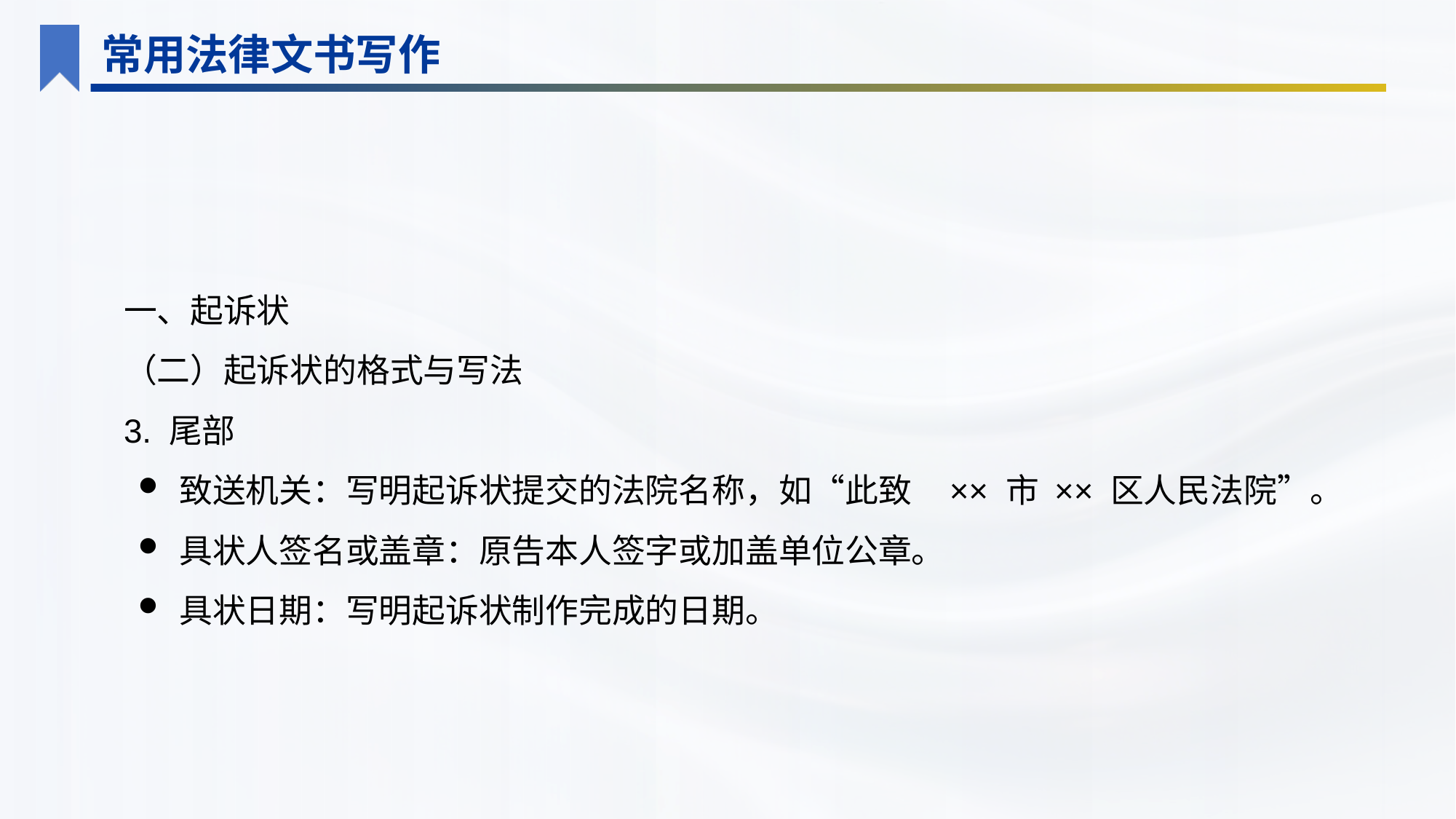

常用法律文书写作
一、起诉状
（二）起诉状的格式与写法
3. 尾部
致送机关：写明起诉状提交的法院名称，如“此致    ×× 市 ×× 区人民法院”。
具状人签名或盖章：原告本人签字或加盖单位公章。
具状日期：写明起诉状制作完成的日期。